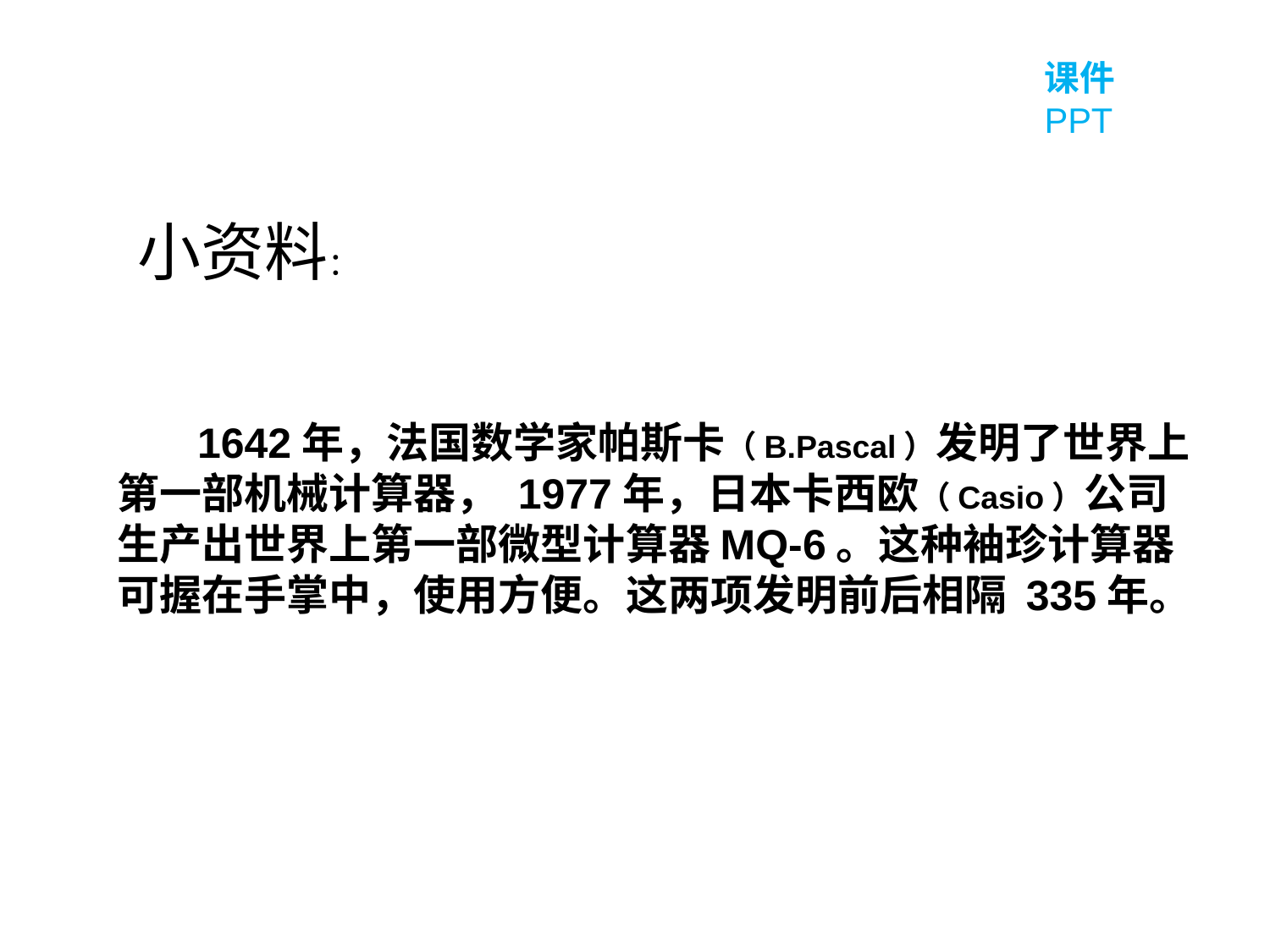

小资料：
         1642年，法国数学家帕斯卡（B.Pascal）发明了世界上第一部机械计算器， 1977年，日本卡西欧（Casio）公司生产出世界上第一部微型计算器MQ-6。这种袖珍计算器可握在手掌中，使用方便。这两项发明前后相隔 335年。